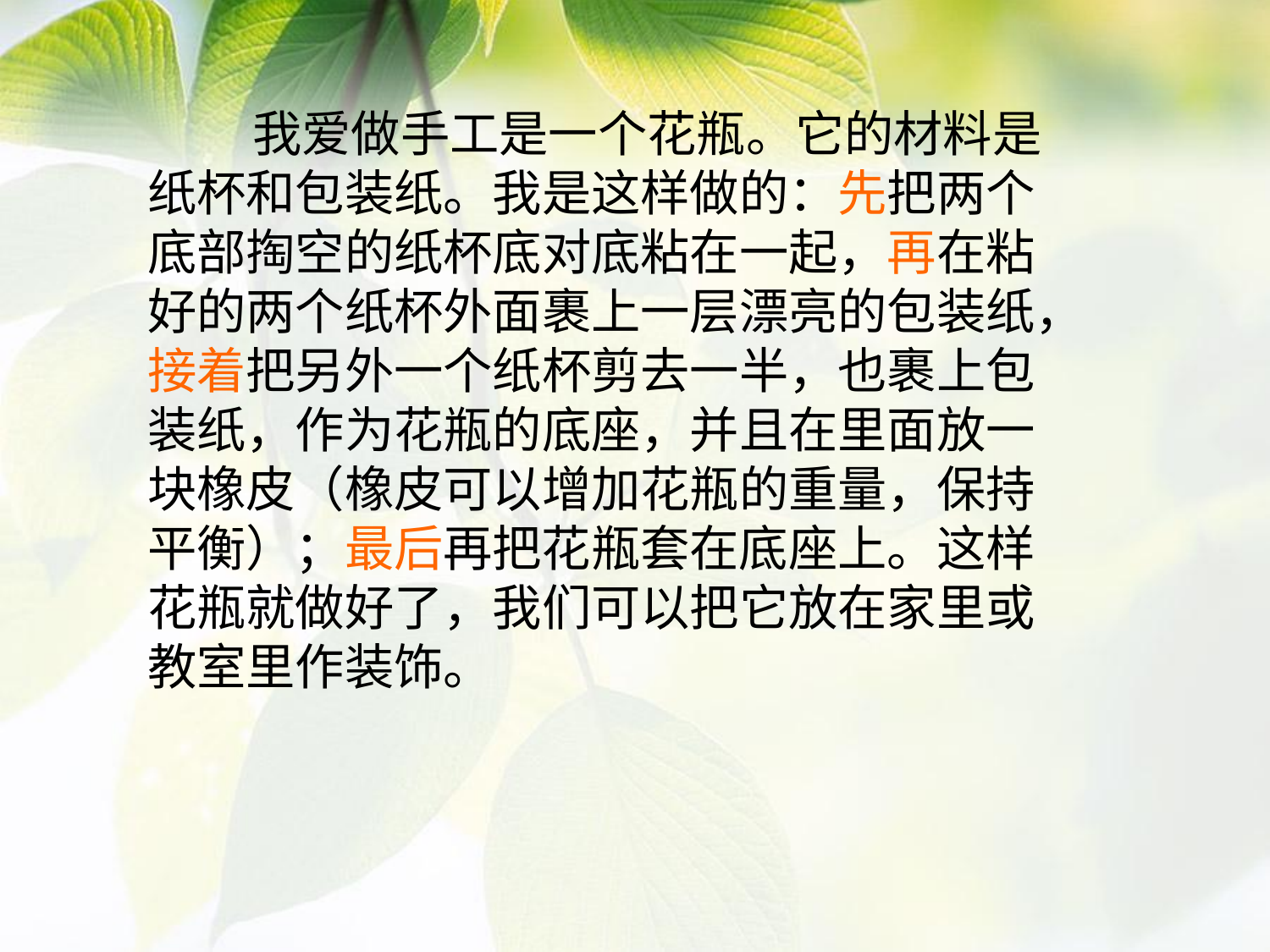

我爱做手工是一个花瓶。它的材料是纸杯和包装纸。我是这样做的：先把两个底部掏空的纸杯底对底粘在一起，再在粘好的两个纸杯外面裹上一层漂亮的包装纸，接着把另外一个纸杯剪去一半，也裹上包装纸，作为花瓶的底座，并且在里面放一块橡皮（橡皮可以增加花瓶的重量，保持平衡）；最后再把花瓶套在底座上。这样花瓶就做好了，我们可以把它放在家里或教室里作装饰。